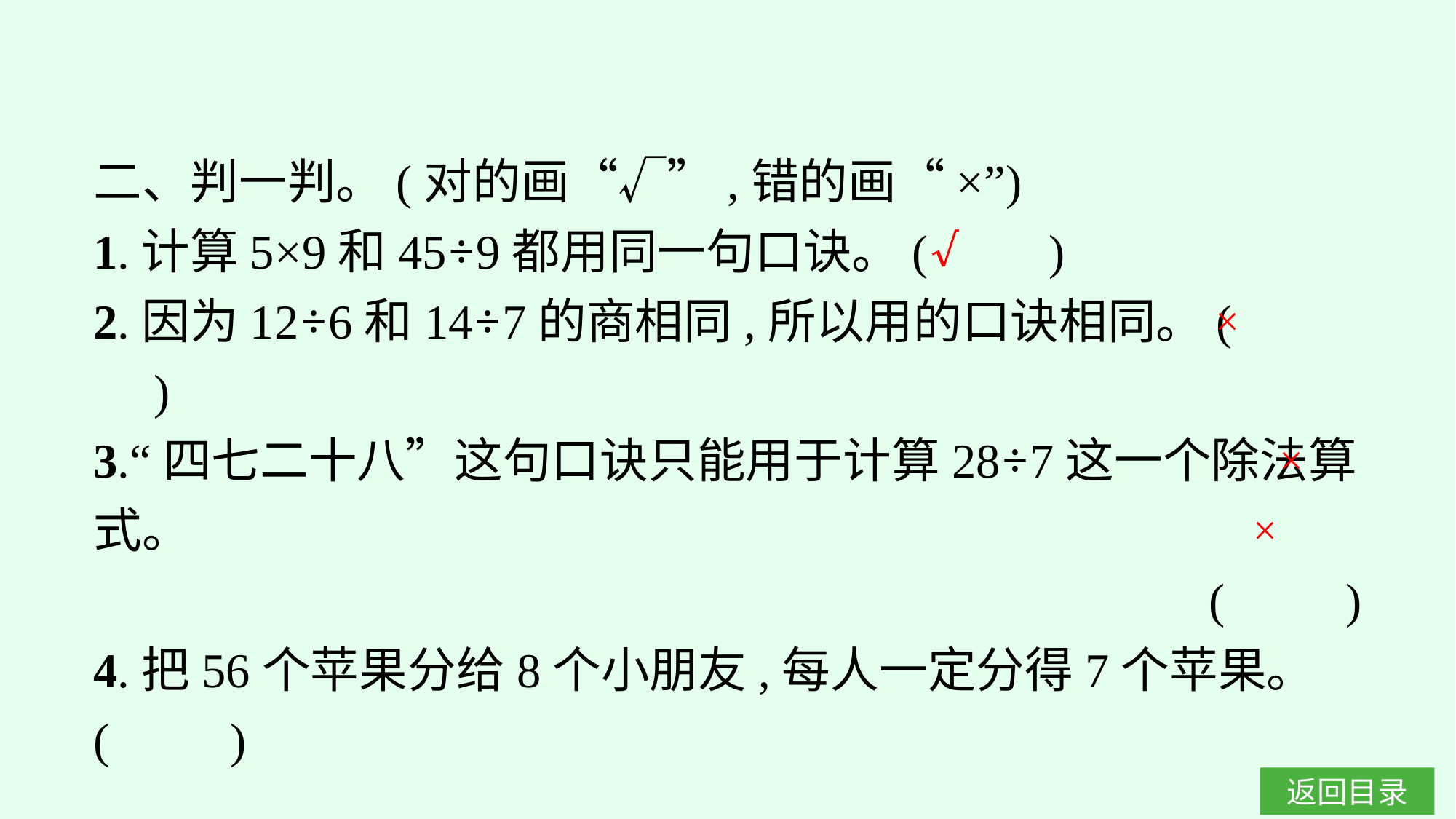

二、判一判。(对的画“√”,错的画“×”)
1.计算5×9和45÷9都用同一句口诀。(　　)
2.因为12÷6和14÷7的商相同,所以用的口诀相同。(　　)
3.“四七二十八”这句口诀只能用于计算28÷7这一个除法算式。
(　　)
4.把56个苹果分给8个小朋友,每人一定分得7个苹果。(　　)
√
×
×
×